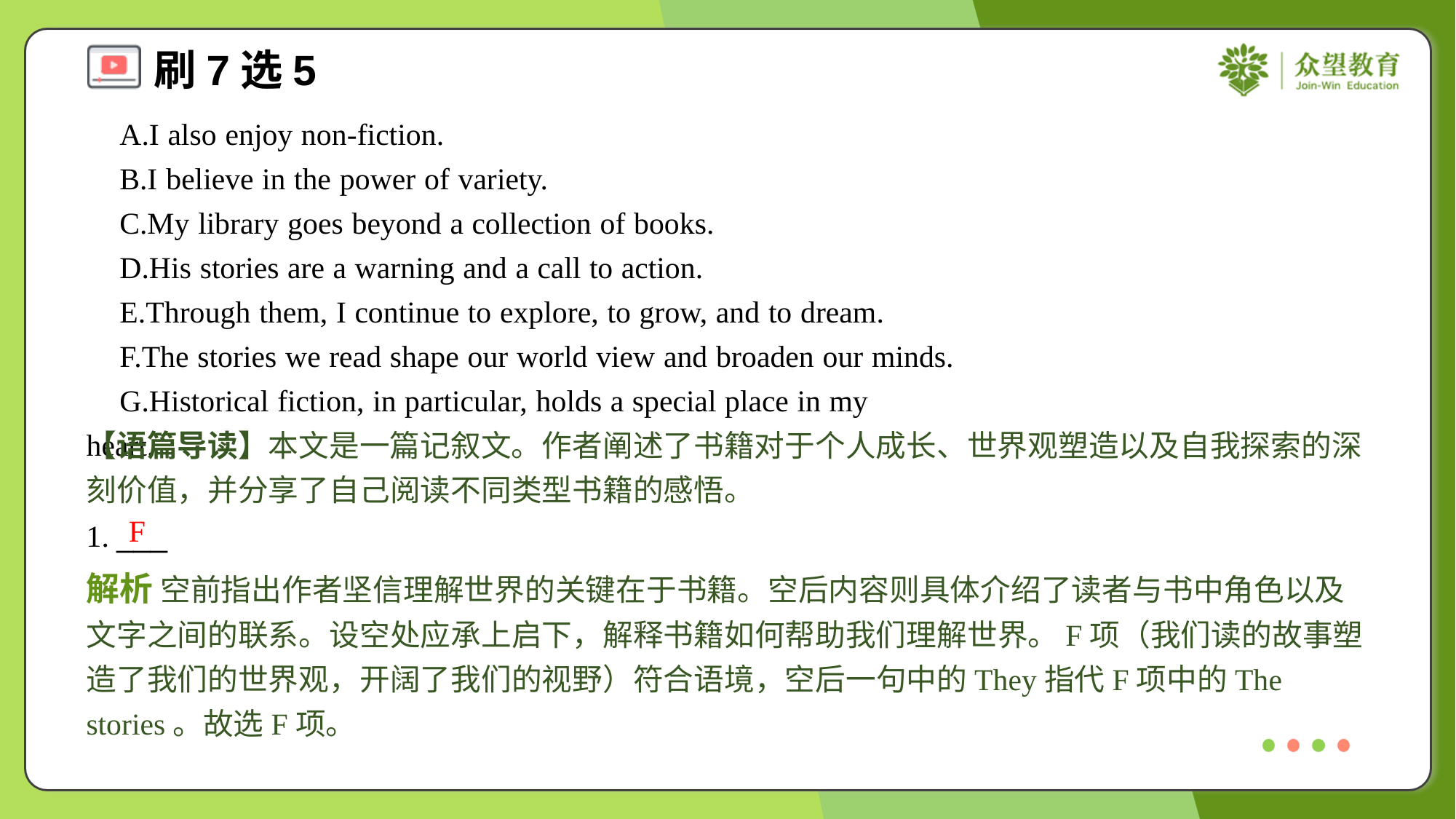

A.I also enjoy non-fiction.
    B.I believe in the power of variety.
    C.My library goes beyond a collection of books.
    D.His stories are a warning and a call to action.
    E.Through them, I continue to explore, to grow, and to dream.
    F.The stories we read shape our world view and broaden our minds.
    G.Historical fiction, in particular, holds a special place in my heart.#7
【语篇导读】本文是一篇记叙文。作者阐述了书籍对于个人成长、世界观塑造以及自我探索的深刻价值，并分享了自己阅读不同类型书籍的感悟。
F
1. ___
解析 空前指出作者坚信理解世界的关键在于书籍。空后内容则具体介绍了读者与书中角色以及文字之间的联系。设空处应承上启下，解释书籍如何帮助我们理解世界。F项（我们读的故事塑造了我们的世界观，开阔了我们的视野）符合语境，空后一句中的They指代F项中的The stories。故选F项。